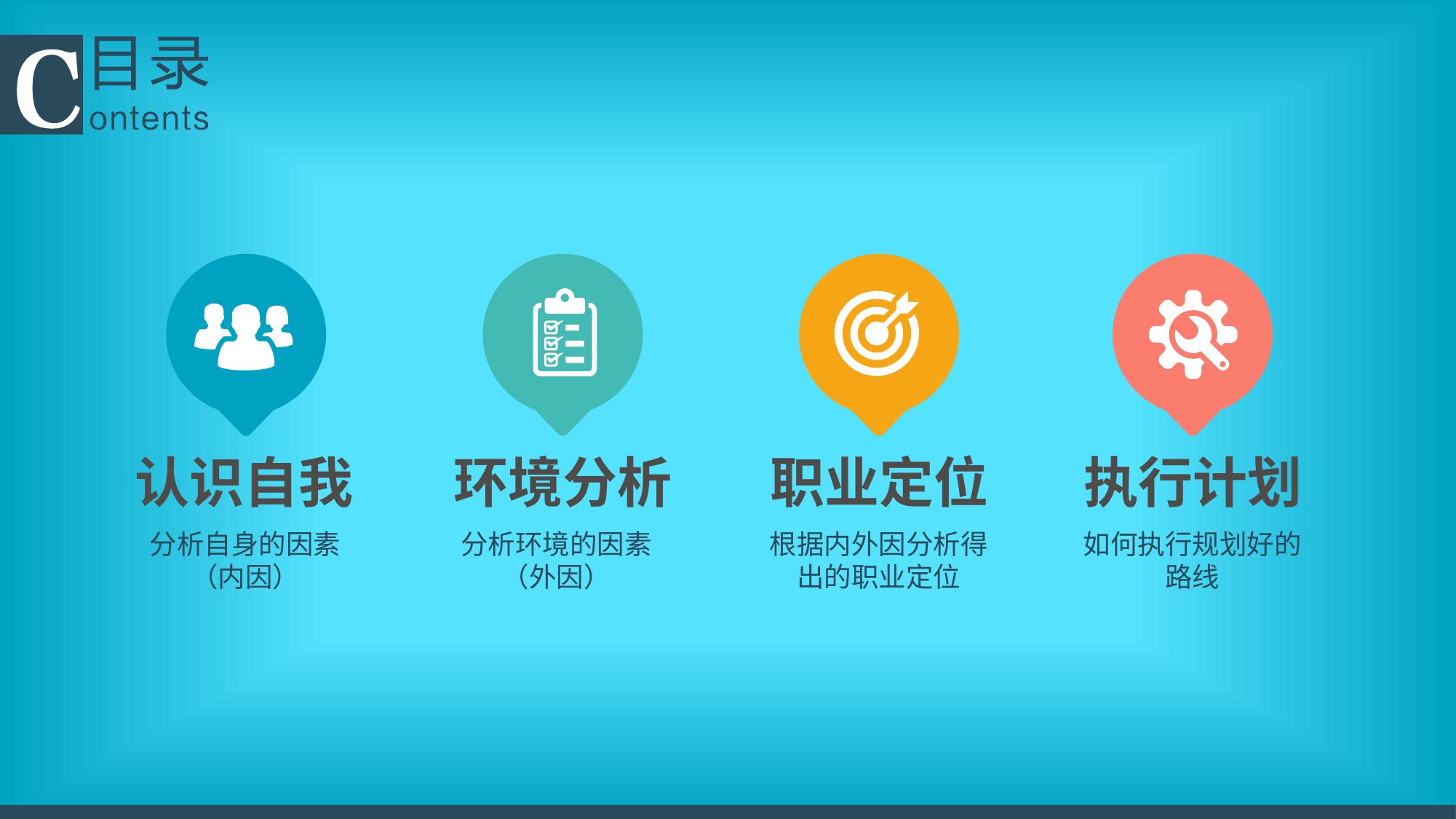

认识自我
环境分析
职业定位
执行计划
分析自身的因素（内因）
分析环境的因素（外因）
根据内外因分析得出的职业定位
如何执行规划好的路线